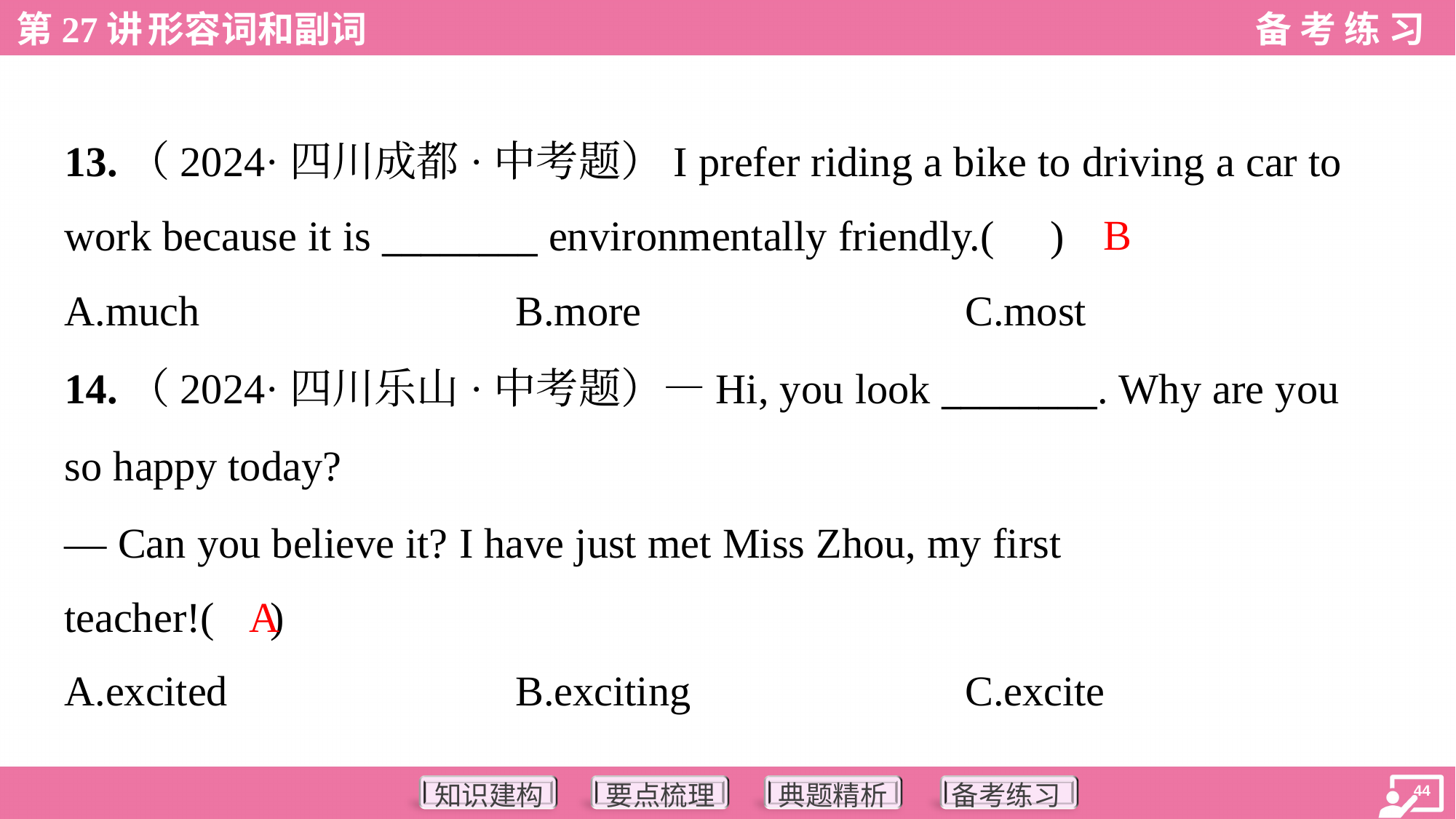

13.（2024·四川成都·中考题）I prefer riding a bike to driving a car to
work because it is ________ environmentally friendly.(     )
B
A.much	B.more	C.most
14.（2024·四川乐山·中考题）—Hi, you look ________. Why are you
so happy today?
— Can you believe it? I have just met Miss Zhou, my first
teacher!(     )
A
A.excited	B.exciting	C.excite